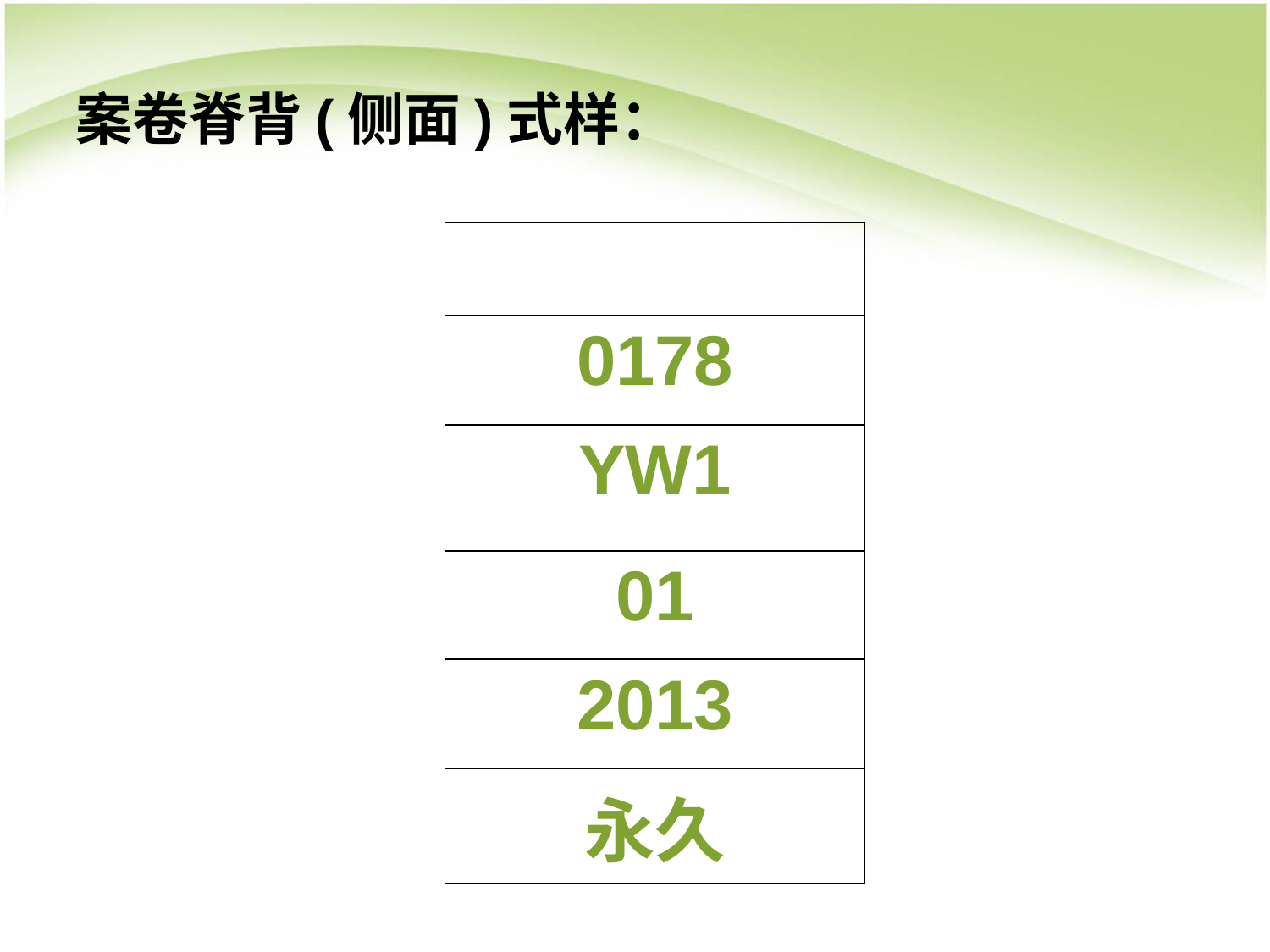

# 案卷脊背(侧面)式样：
|  |
| --- |
| 0178 |
| YW1 |
| 01 |
| 2013 |
| 永久 |